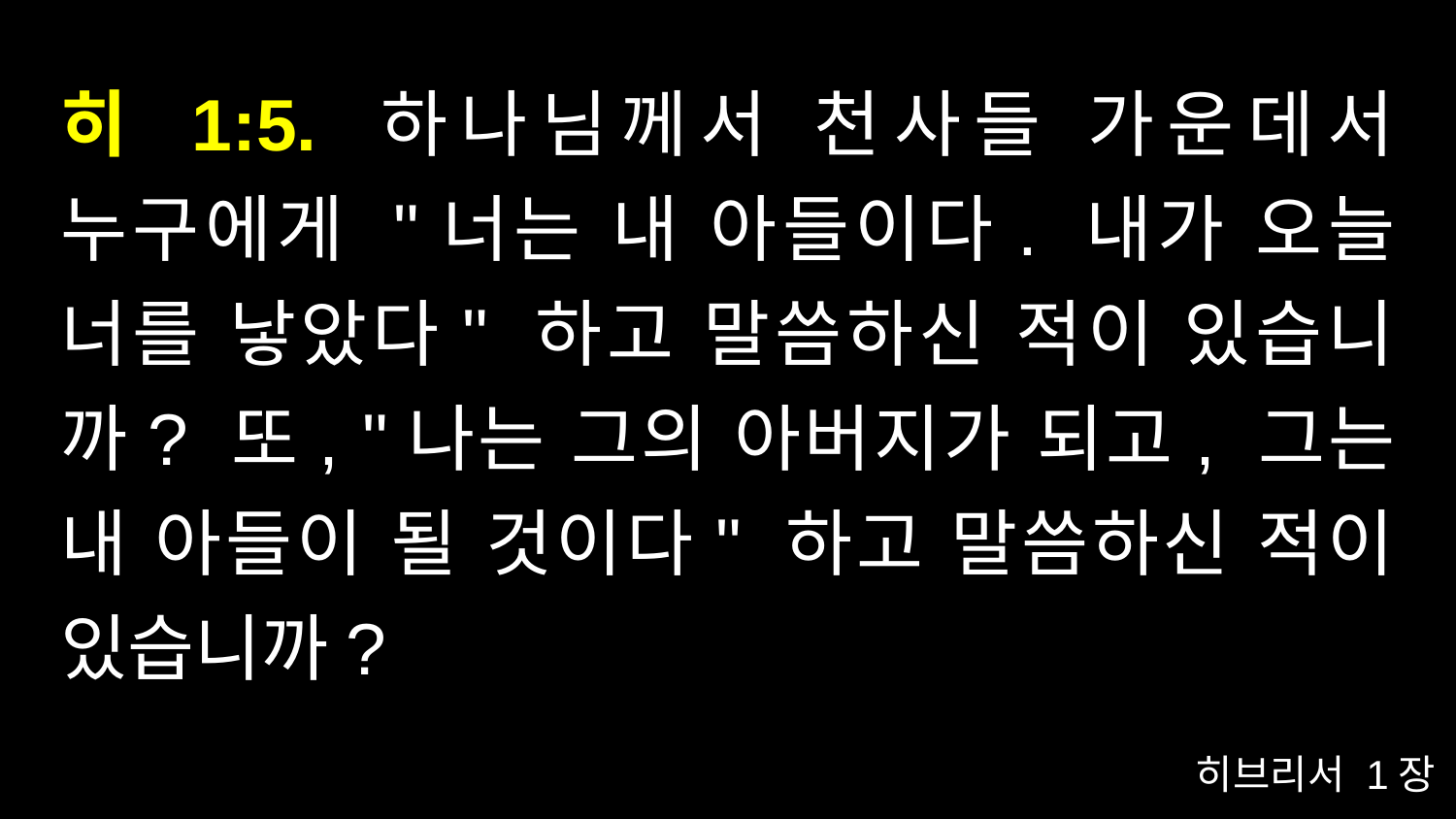

# 히 1:5. 하나님께서 천사들 가운데서 누구에게 "너는 내 아들이다. 내가 오늘 너를 낳았다" 하고 말씀하신 적이 있습니까? 또, "나는 그의 아버지가 되고, 그는 내 아들이 될 것이다" 하고 말씀하신 적이 있습니까?
히브리서 1장